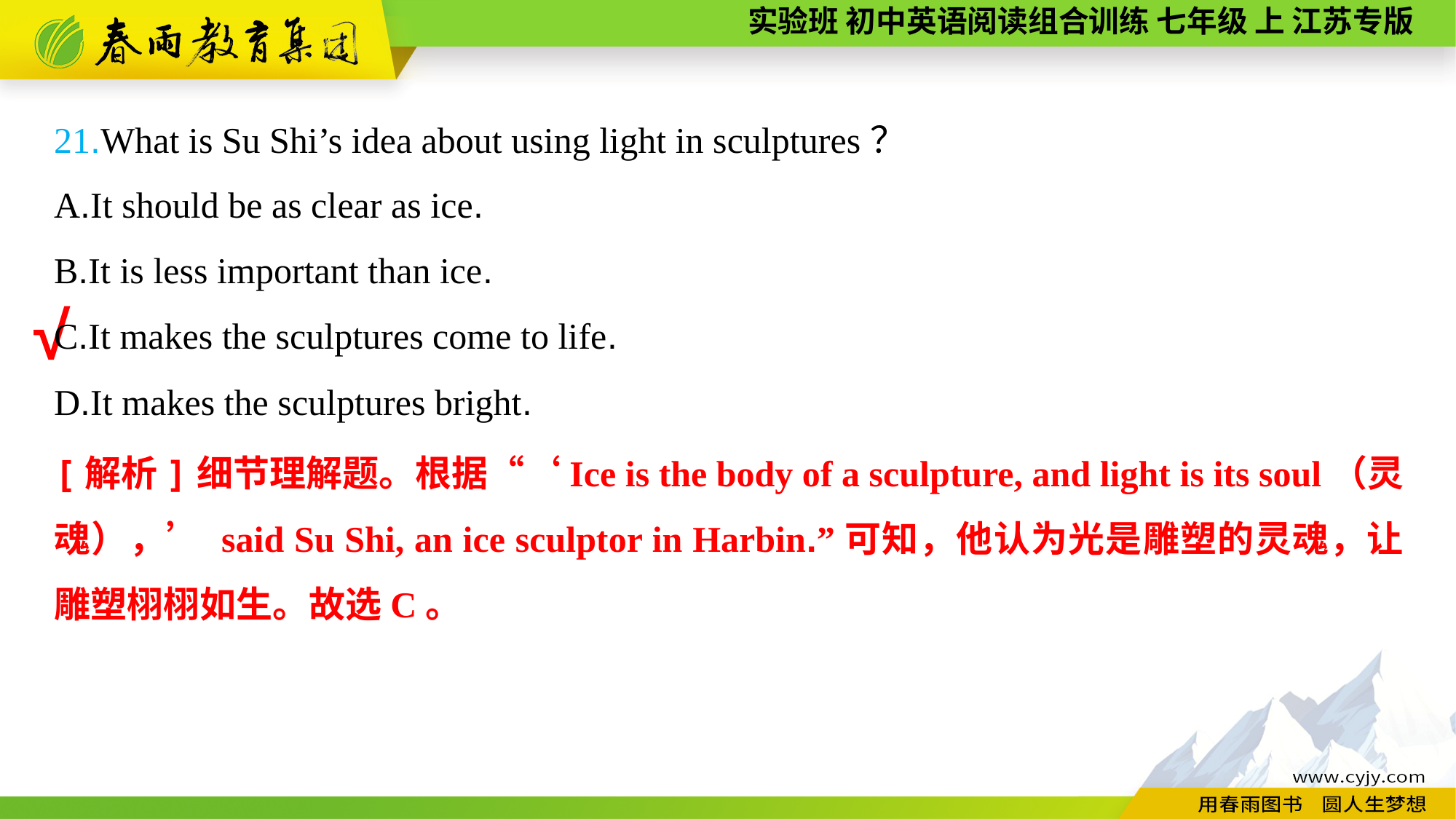

21.What is Su Shi’s idea about using light in sculptures？
A.It should be as clear as ice.
B.It is less important than ice.
C.It makes the sculptures come to life.
D.It makes the sculptures bright.
√
[解析]细节理解题。根据“‘Ice is the body of a sculpture, and light is its soul（灵魂），’ said Su Shi, an ice sculptor in Harbin.”可知，他认为光是雕塑的灵魂，让雕塑栩栩如生。故选C。